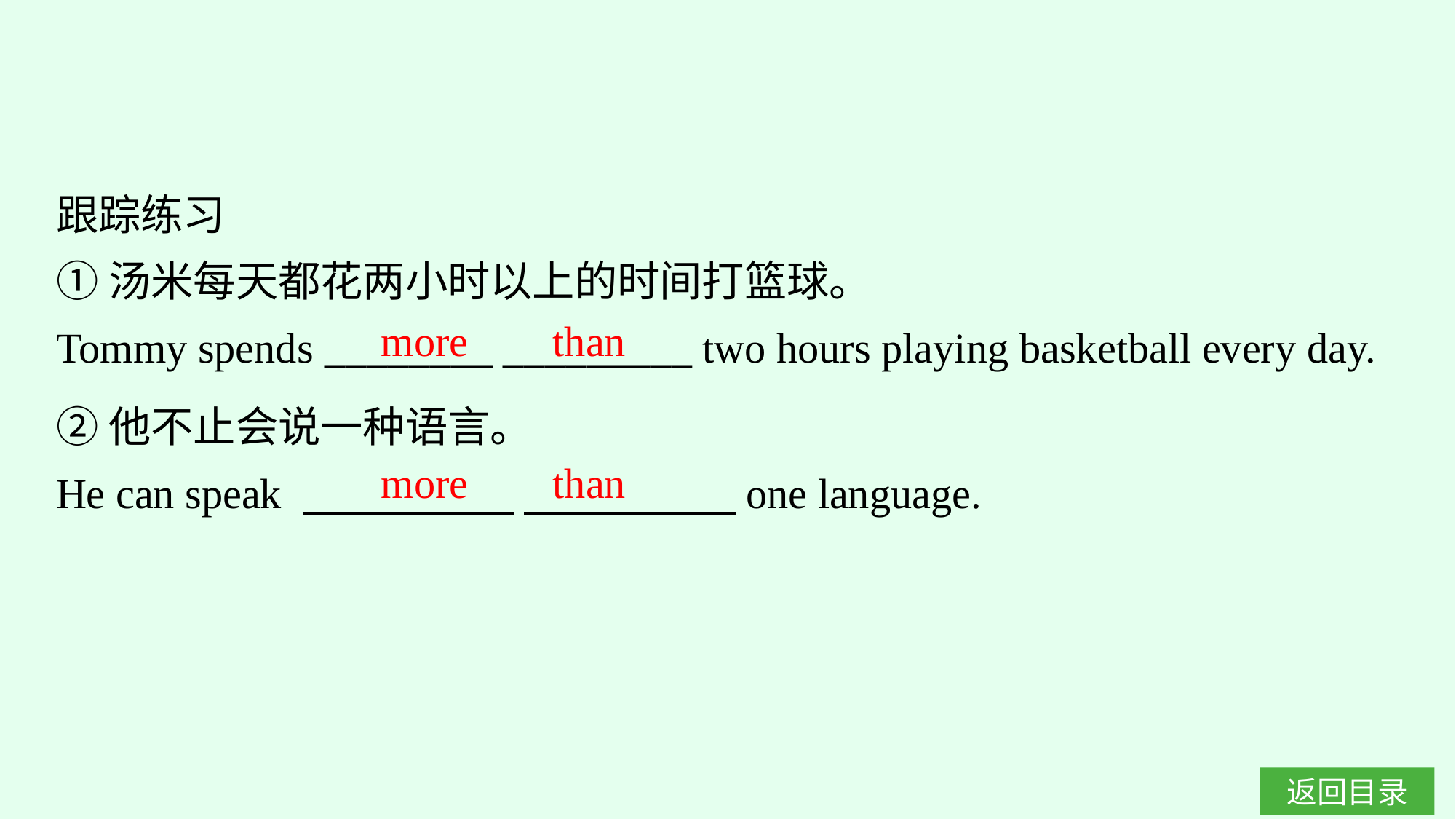

跟踪练习
①汤米每天都花两小时以上的时间打篮球。
Tommy spends ________ _________ two hours playing basketball every day.
more        than
②他不止会说一种语言。
He can speak 　　　　　 　　　　　one language.
more        than